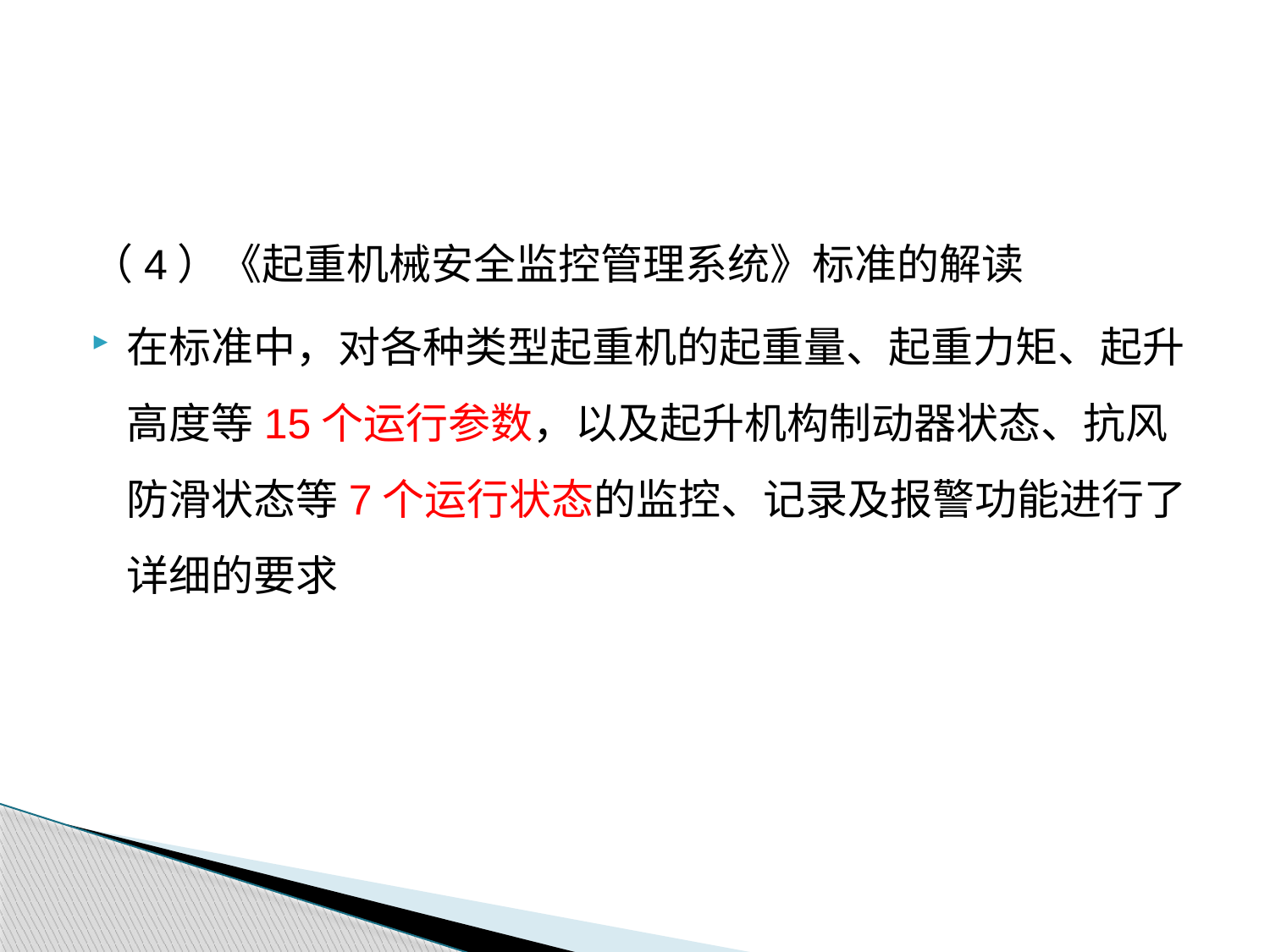

#
（4）《起重机械安全监控管理系统》标准的解读
在标准中，对各种类型起重机的起重量、起重力矩、起升高度等15个运行参数，以及起升机构制动器状态、抗风防滑状态等7个运行状态的监控、记录及报警功能进行了详细的要求